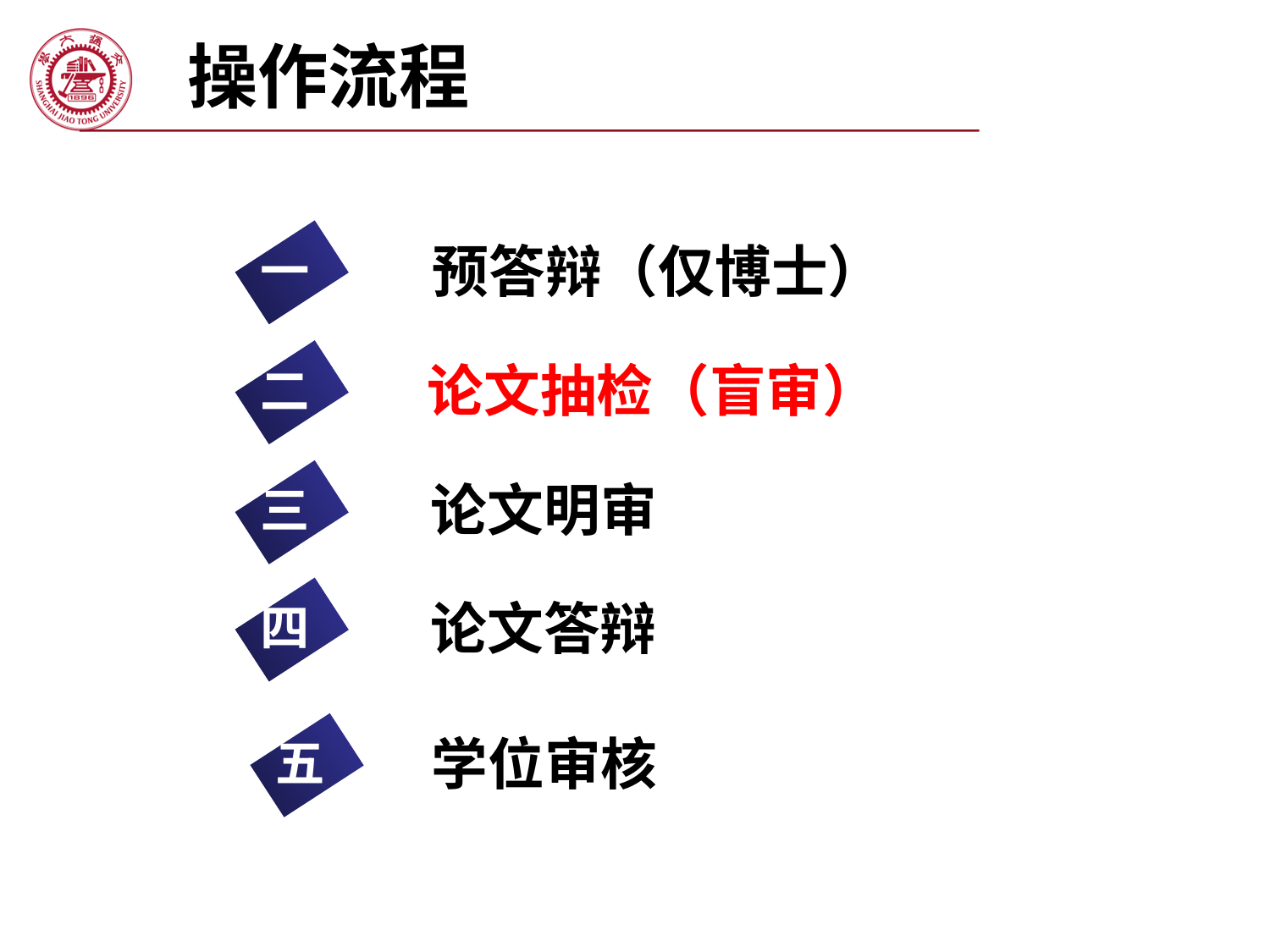

操作流程
预答辩（仅博士）
一

论文抽检（盲审）
二

论文明审
三

论文答辩
四

学位审核
五